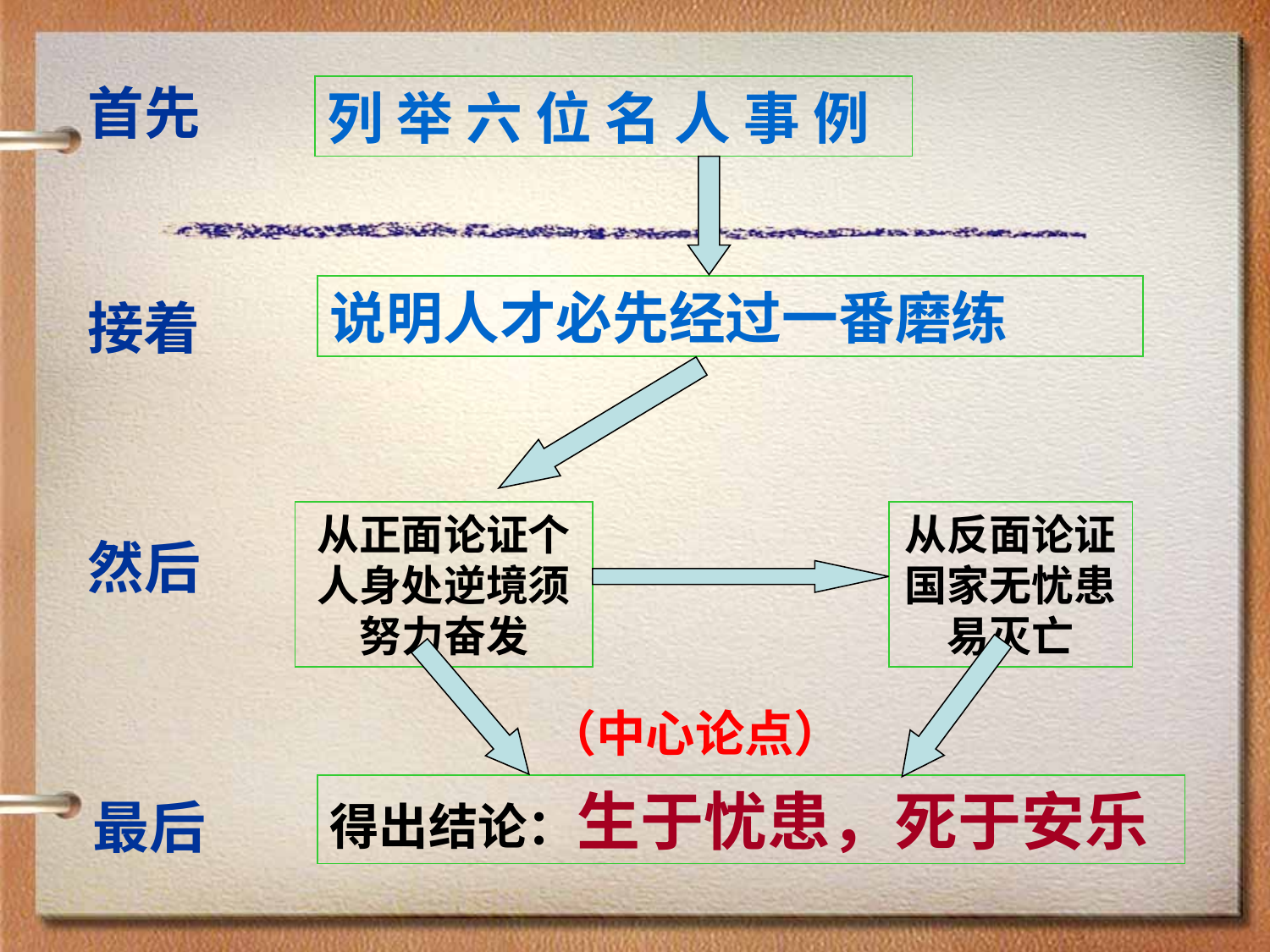

首先
列 举 六 位 名 人 事 例

说明人才必先经过一番磨练
接着

从正面论证个人身处逆境须努力奋发
从反面论证国家无忧患易灭亡
然后

（中心论点）
得出结论：生于忧患，死于安乐
最后